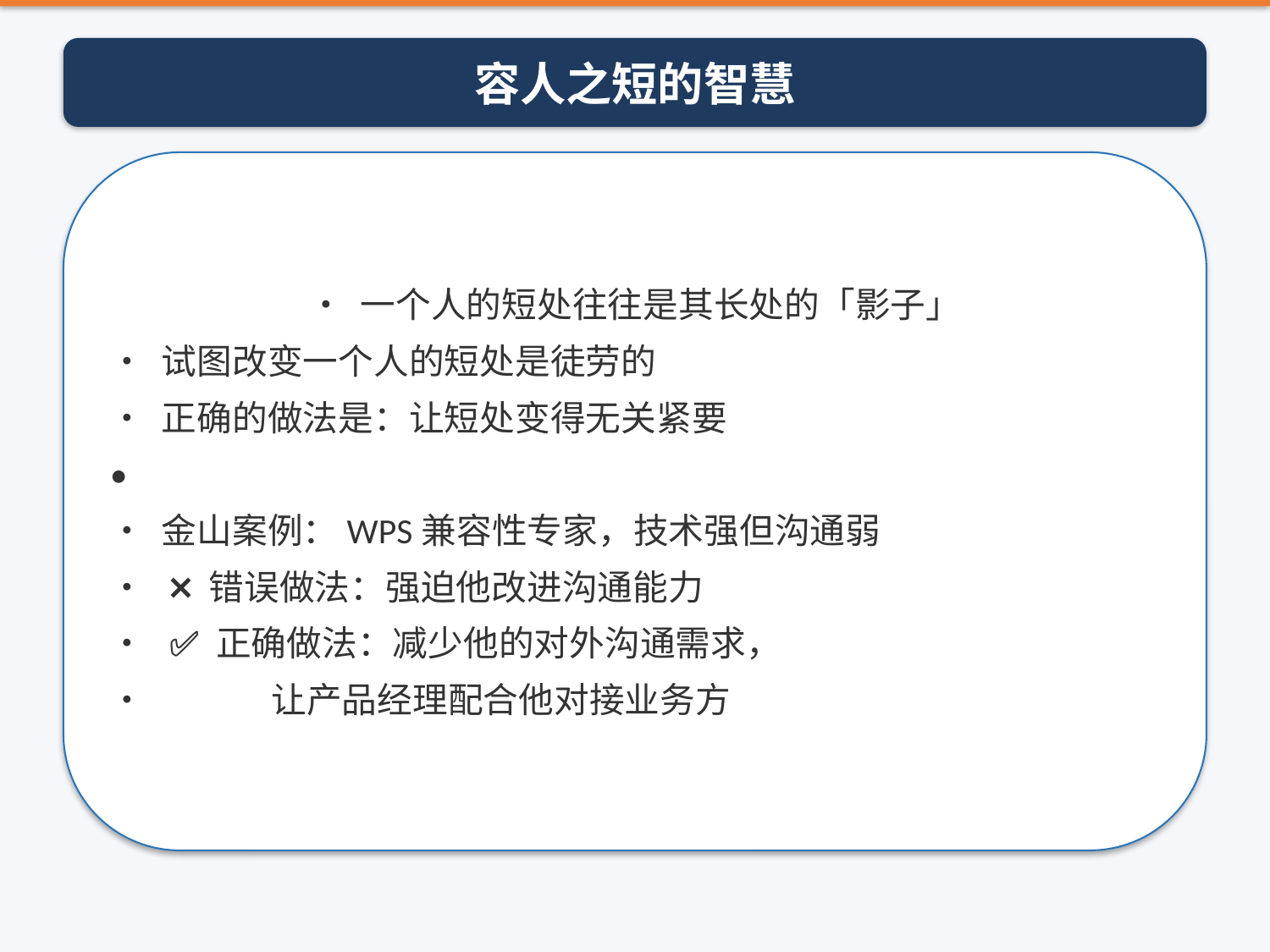

容人之短的智慧
• 一个人的短处往往是其长处的「影子」
• 试图改变一个人的短处是徒劳的
• 正确的做法是：让短处变得无关紧要
•
• 金山案例：WPS兼容性专家，技术强但沟通弱
•   ❌ 错误做法：强迫他改进沟通能力
•   ✅ 正确做法：减少他的对外沟通需求，
•               让产品经理配合他对接业务方